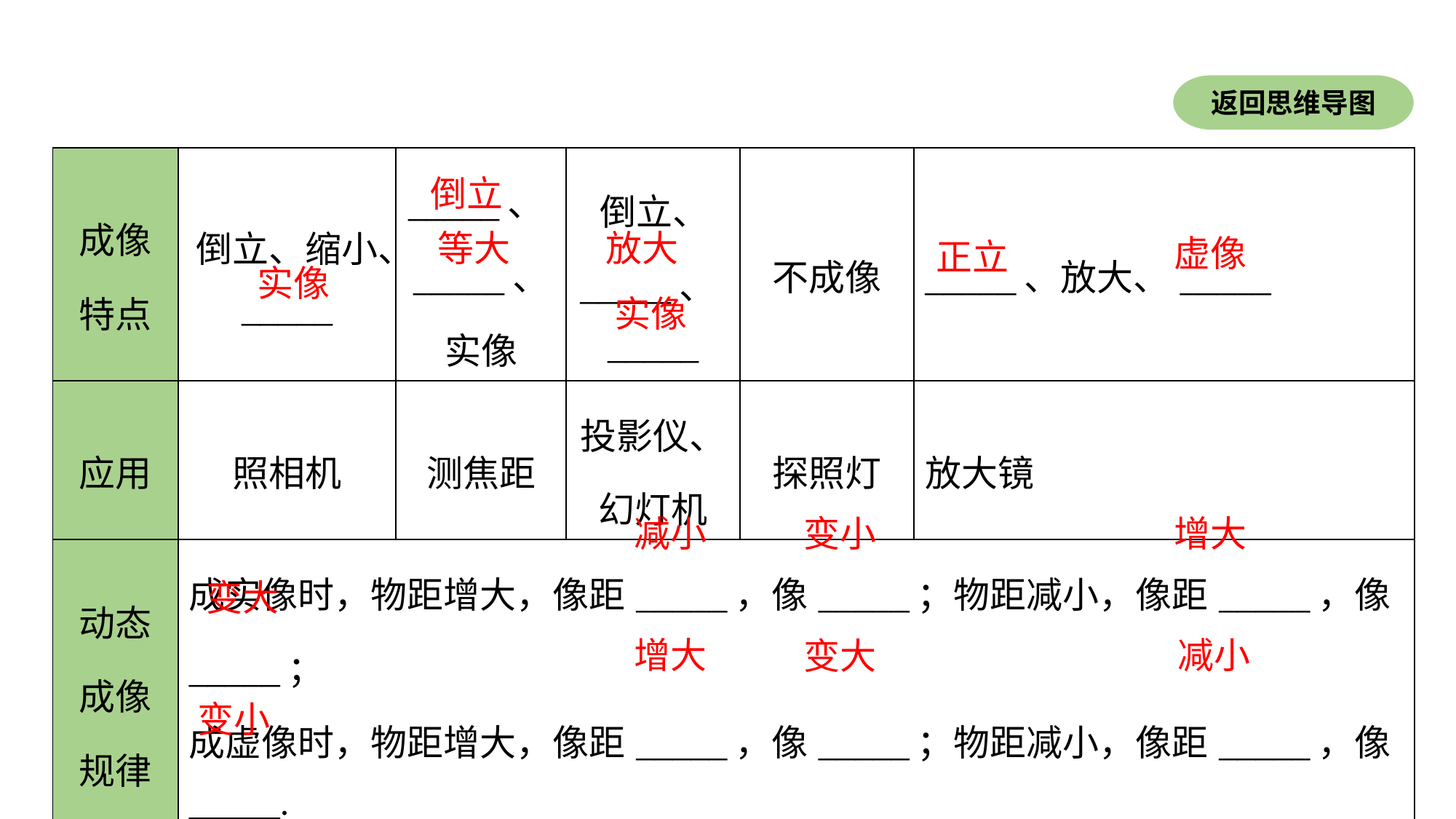

返回思维导图
| 成像特点 | 倒立、缩小、\_\_\_\_\_ | \_\_\_\_\_、\_\_\_\_\_、实像 | 倒立、 \_\_\_\_\_、\_\_\_\_\_ | 不成像 | \_\_\_\_\_、放大、\_\_\_\_\_ |
| --- | --- | --- | --- | --- | --- |
| 应用 | 照相机 | 测焦距 | 投影仪、幻灯机 | 探照灯 | 放大镜 |
| 动态成像规律 | 成实像时，物距增大，像距\_\_\_\_\_，像\_\_\_\_\_；物距减小，像距\_\_\_\_\_，像\_\_\_\_\_； 成虚像时，物距增大，像距\_\_\_\_\_，像\_\_\_\_\_；物距减小，像距\_\_\_\_\_，像\_\_\_\_\_. |  |  |  |  |
倒立
等大
放大
虚像
正立
实像
实像
减小
变小
增大
变大
增大
减小
变大
变小